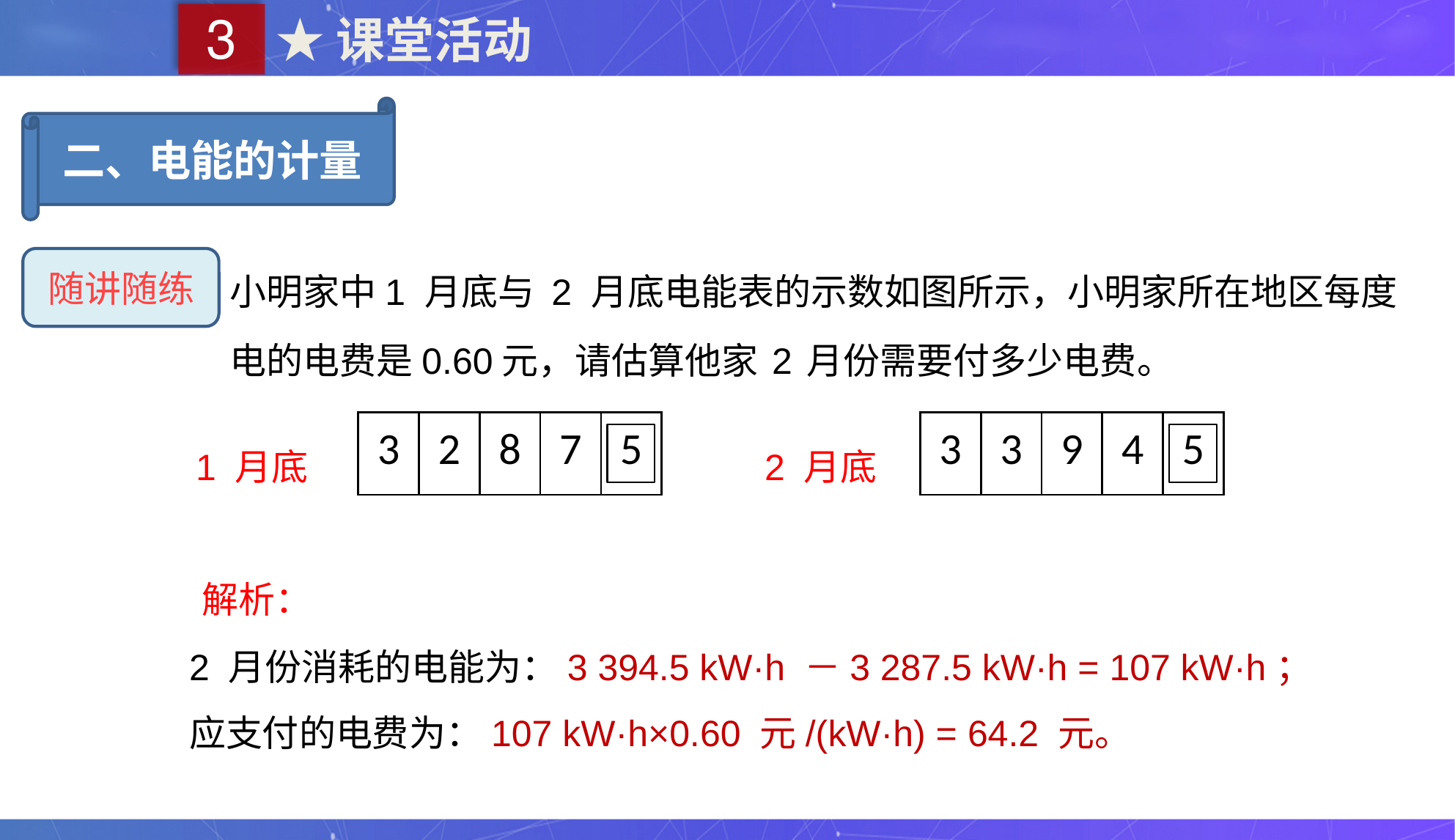

3
★课堂活动
二、电能的计量
小明家中1 月底与 2 月底电能表的示数如图所示，小明家所在地区每度电的电费是0.60元，请估算他家 2 月份需要付多少电费。
随讲随练
| 3 | 2 | 8 | 7 | 5 |
| --- | --- | --- | --- | --- |
| 3 | 3 | 9 | 4 | 5 |
| --- | --- | --- | --- | --- |

1 月底
2 月底
解析：
2 月份消耗的电能为：3 394.5 kW·h －3 287.5 kW·h = 107 kW·h；
应支付的电费为：107 kW·h×0.60 元/(kW·h) = 64.2 元。